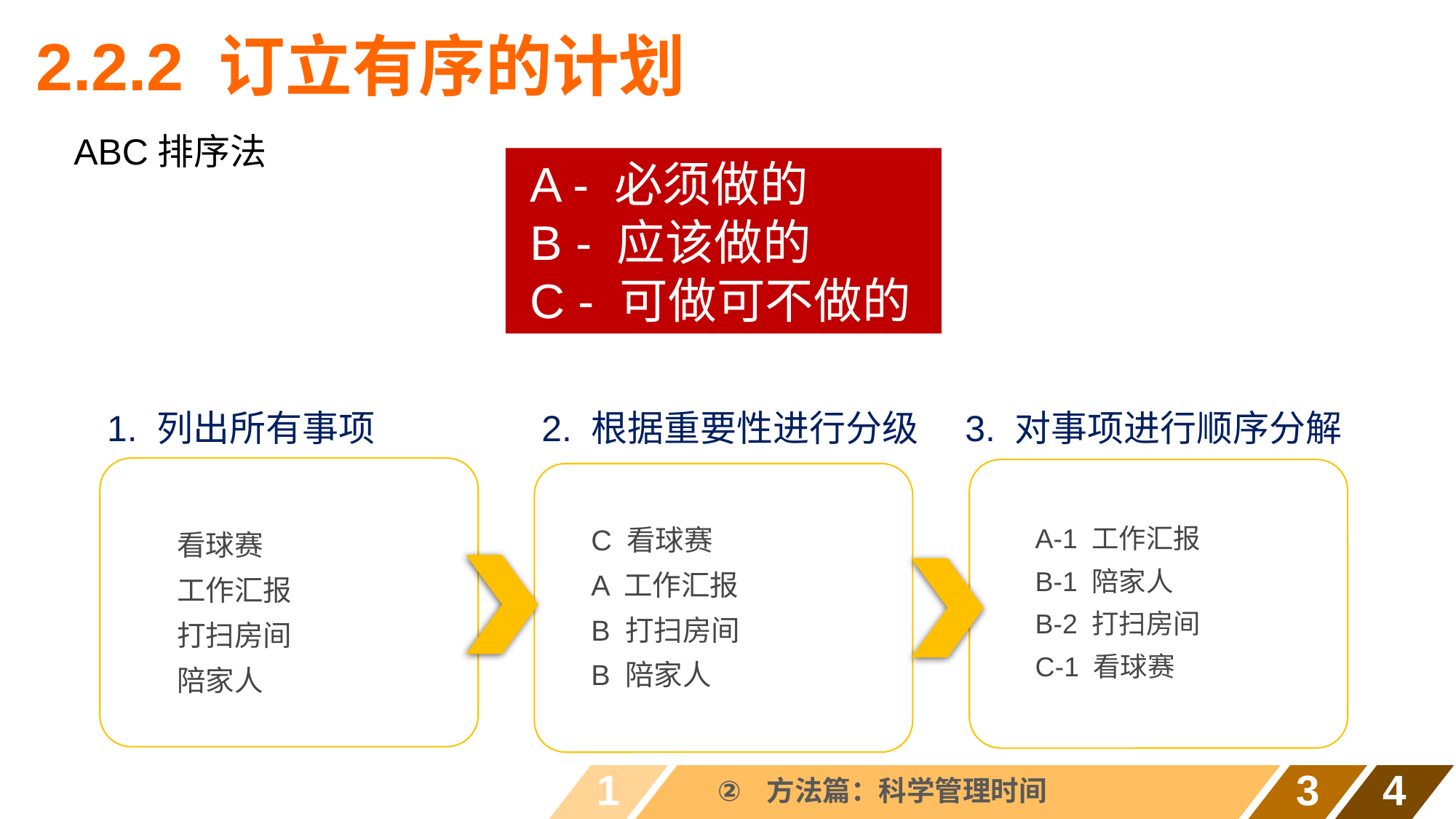

# 2.2.2 订立有序的计划
ABC排序法
 A - 必须做的
 B - 应该做的
 C - 可做可不做的
1. 列出所有事项
2. 根据重要性进行分级
3. 对事项进行顺序分解

C 看球赛
A 工作汇报
B 打扫房间
B 陪家人

A-1 工作汇报
B-1 陪家人
B-2 打扫房间
C-1 看球赛
看球赛
工作汇报
打扫房间
陪家人

1
方法篇：科学管理时间
3
4